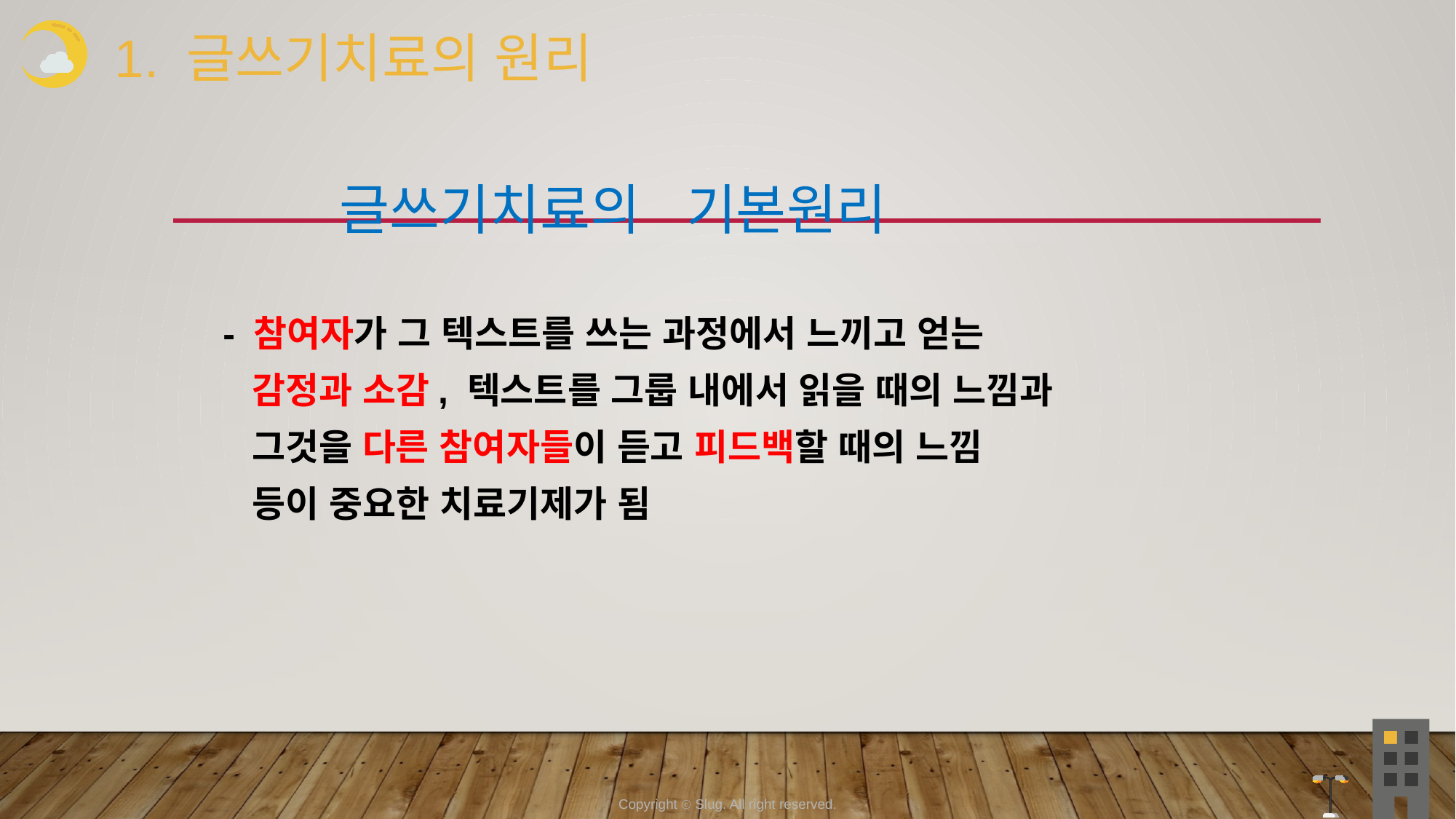

1. 글쓰기치료의 원리

           글쓰기치료의   기본원리

   - 참여자가 그 텍스트를 쓰는 과정에서 느끼고 얻는
     감정과 소감, 텍스트를 그룹 내에서 읽을 때의 느낌과
     그것을 다른 참여자들이 듣고 피드백할 때의 느낌
     등이 중요한 치료기제가 됨

Copyright ⓒ Slug. All right reserved.